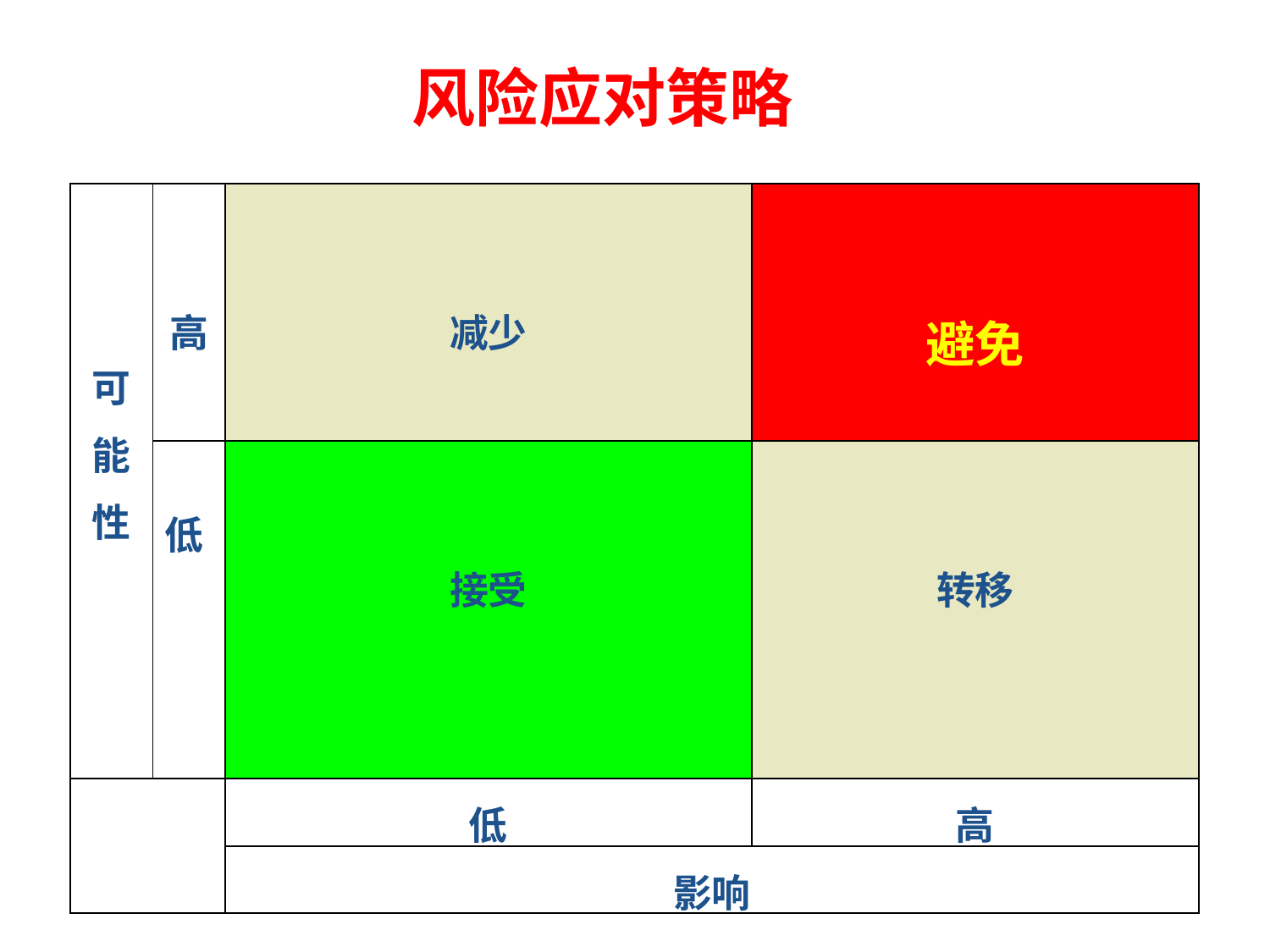

风险应对策略
| 可 能 性 | 高 | 减少 | 避免 |
| --- | --- | --- | --- |
|  | 低 | 接受 | 转移 |
|  |  | 低 | 高 |
|  |  | 影响 |  |